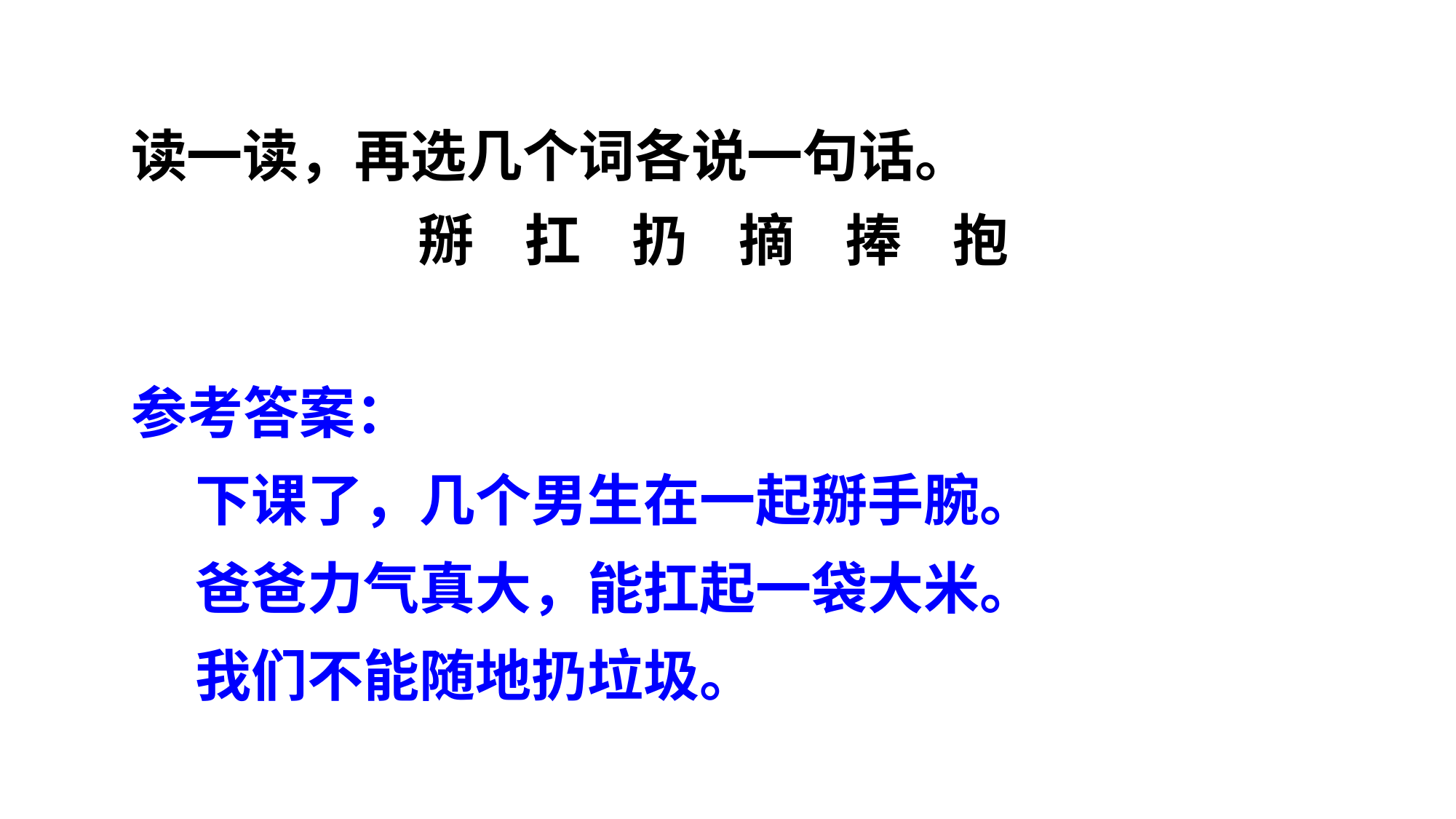

读一读，再选几个词各说一句话。
掰    扛    扔    摘    捧    抱
参考答案：
    下课了，几个男生在一起掰手腕。
    爸爸力气真大，能扛起一袋大米。
    我们不能随地扔垃圾。